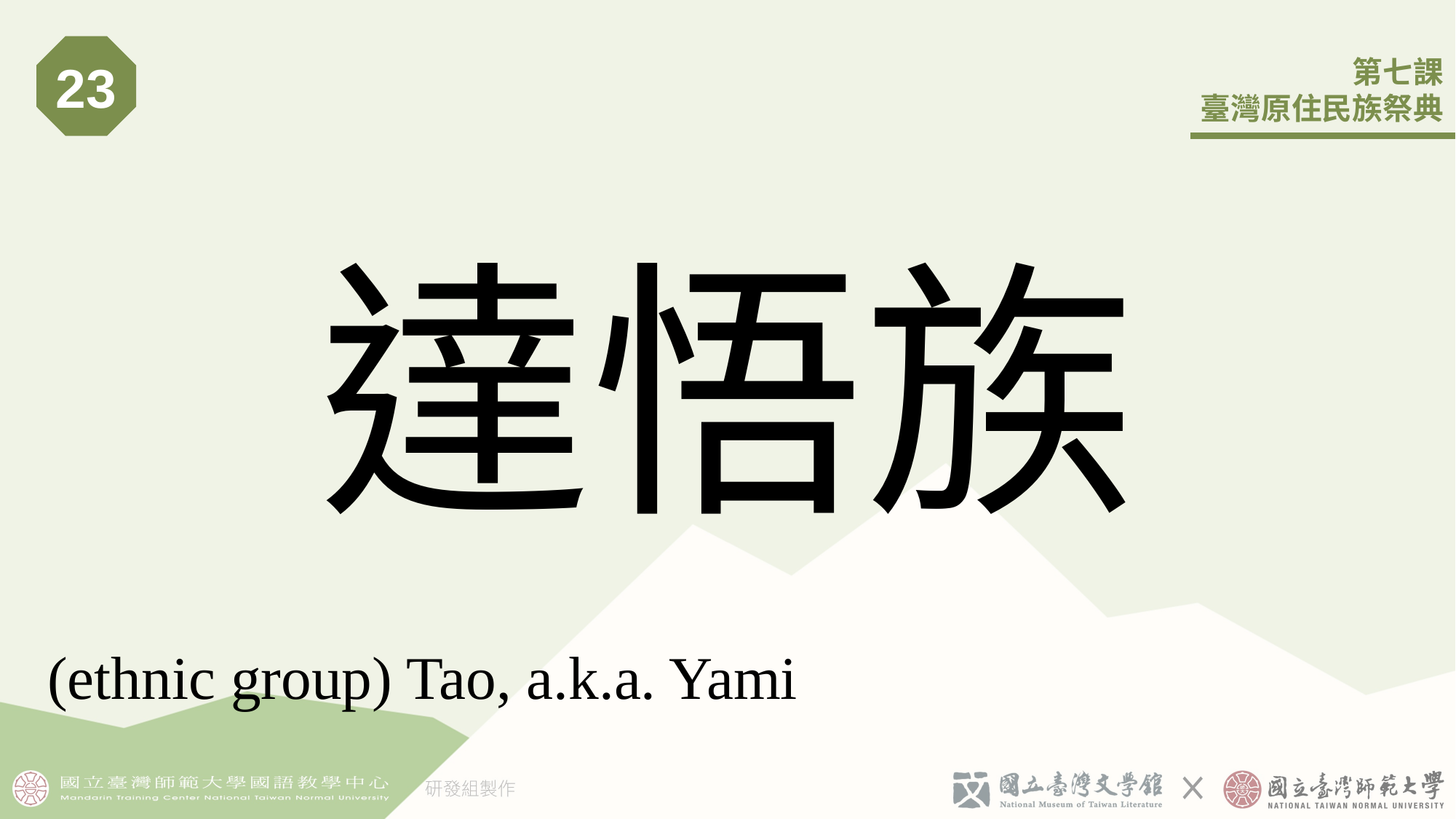

23
# 達悟族
(ethnic group) Tao, a.k.a. Yami